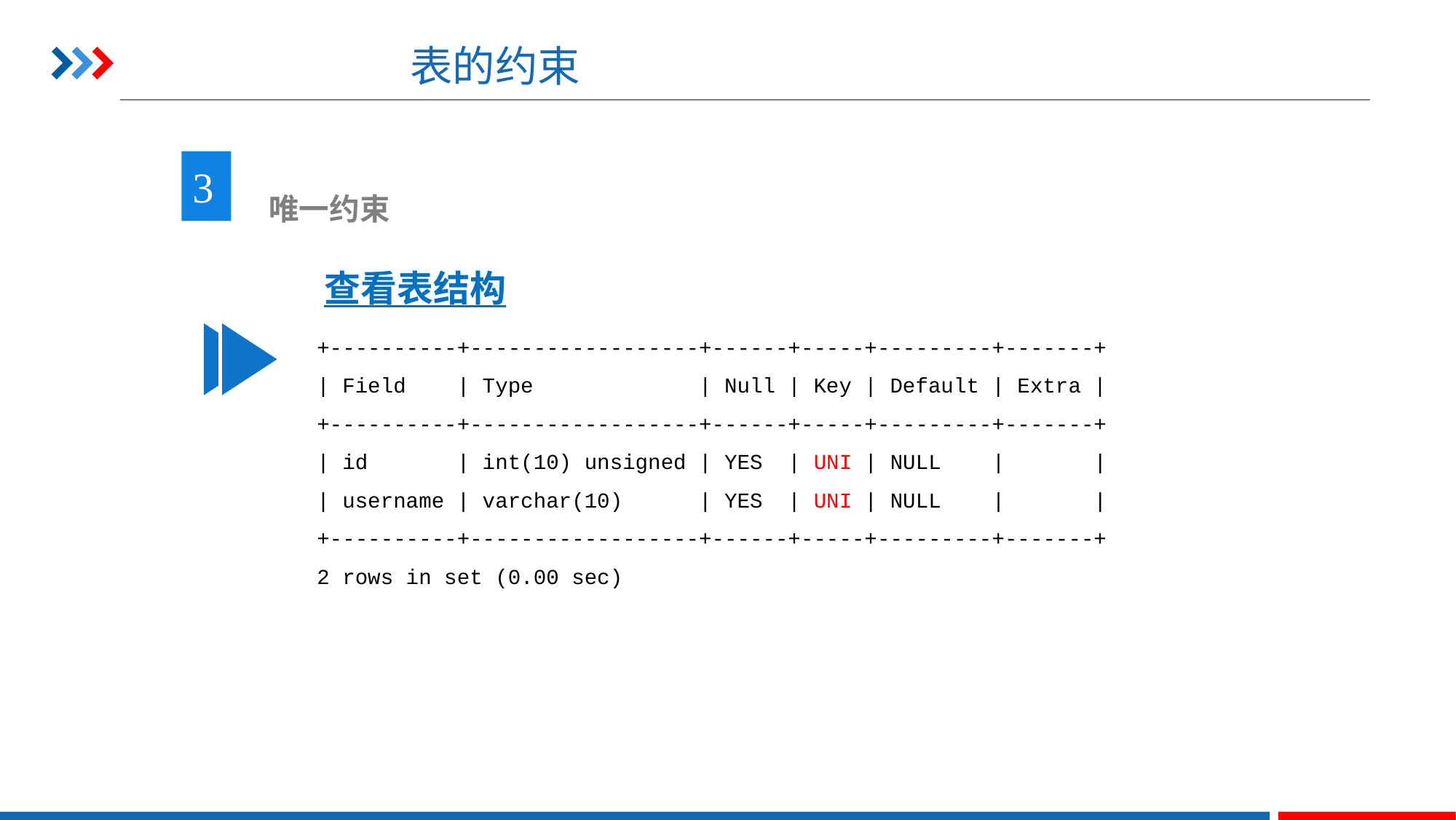

# 表的约束

3
  唯一约束
查看表结构
+----------+------------------+------+-----+---------+-------+
| Field    | Type             | Null | Key | Default | Extra |
+----------+------------------+------+-----+---------+-------+
| id       | int(10) unsigned | YES  | UNI | NULL    |       |
| username | varchar(10)      | YES  | UNI | NULL    |       |
+----------+------------------+------+-----+---------+-------+
2 rows in set (0.00 sec)